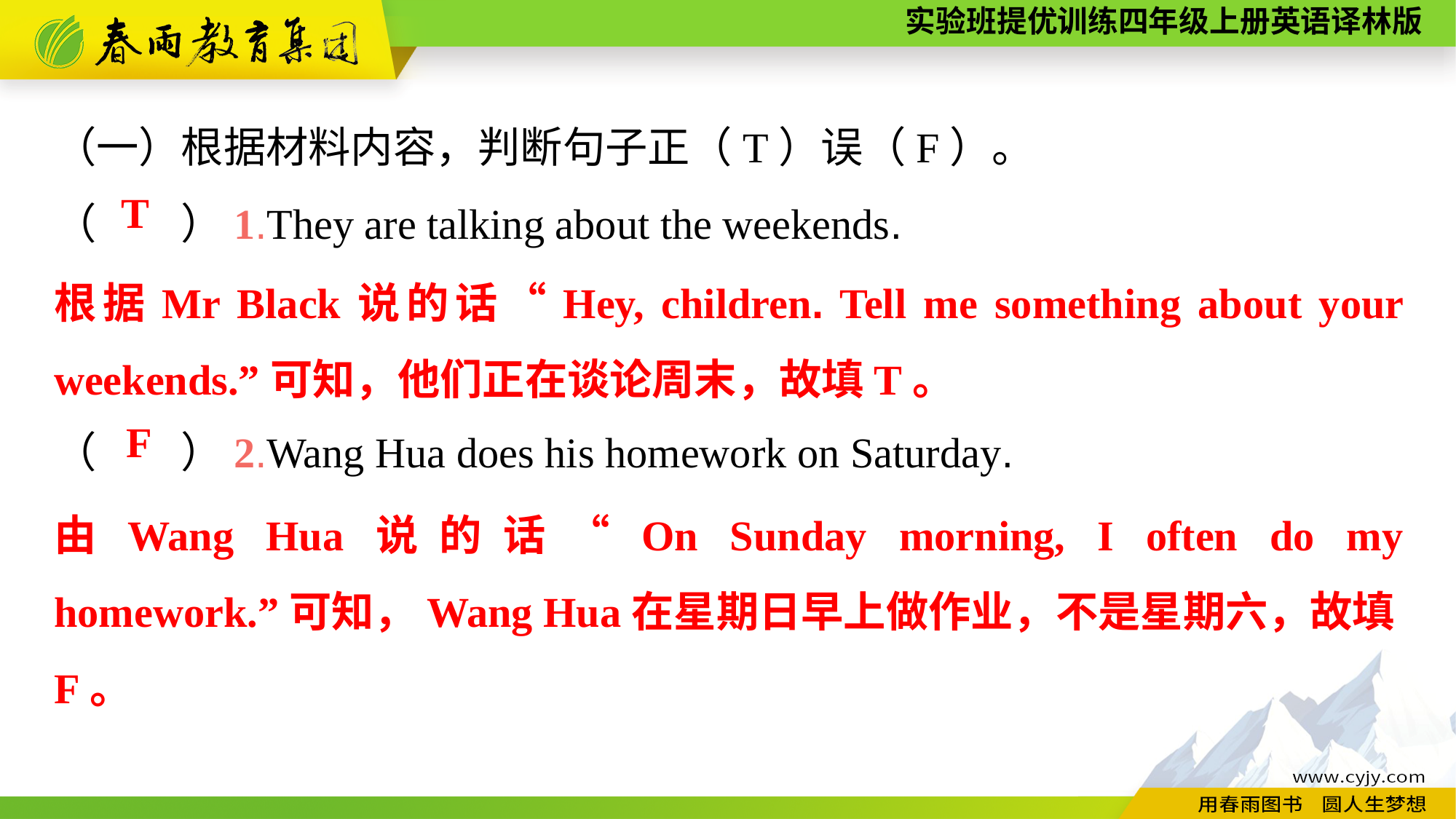

（一）根据材料内容，判断句子正（T）误（F）。
（　　）1.They are talking about the weekends.

（　　）2.Wang Hua does his homework on Saturday.
T
根据Mr Black说的话“Hey, children. Tell me something about your weekends.”可知，他们正在谈论周末，故填T。
F
由Wang Hua说的话“On Sunday morning, I often do my homework.”可知，Wang Hua在星期日早上做作业，不是星期六，故填F。